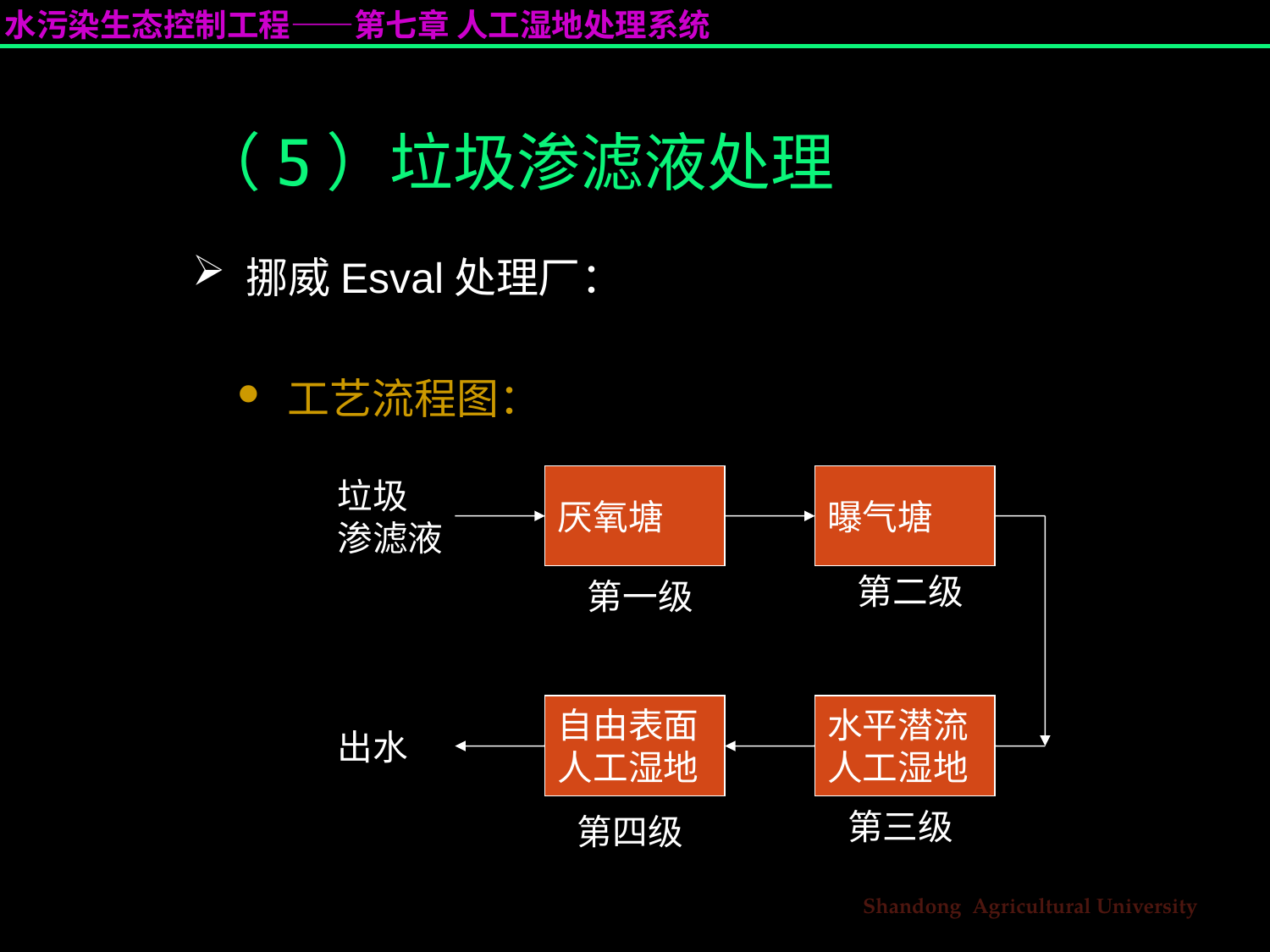

（5）垃圾渗滤液处理
 挪威Esval处理厂：
 工艺流程图：
厌氧塘
曝气塘
垃圾
渗滤液

第二级
第一级
自由表面
人工湿地
水平潜流
人工湿地
出水

第四级
第三级